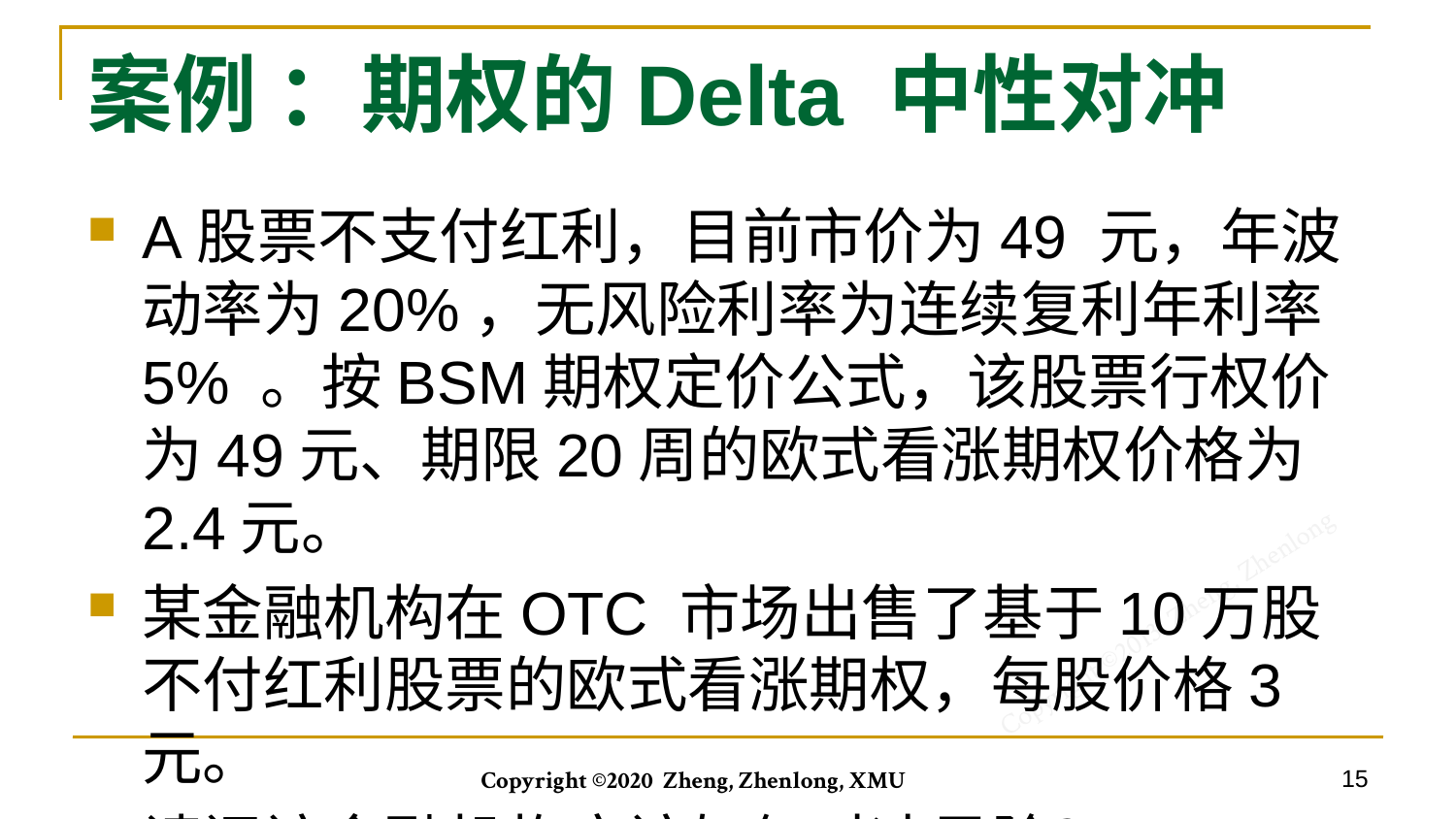

# 案例 ：期权的Delta 中性对冲
A股票不支付红利，目前市价为49 元，年波动率为20%，无风险利率为连续复利年利率5% 。按BSM期权定价公式，该股票行权价为49元、期限20周的欧式看涨期权价格为2.4元。
某金融机构在OTC 市场出售了基于10万股不付红利股票的欧式看涨期权，每股价格3元。
请问该金融机构应该如何对冲风险？
。
15
Copyright ©2020  Zheng, Zhenlong, XMU